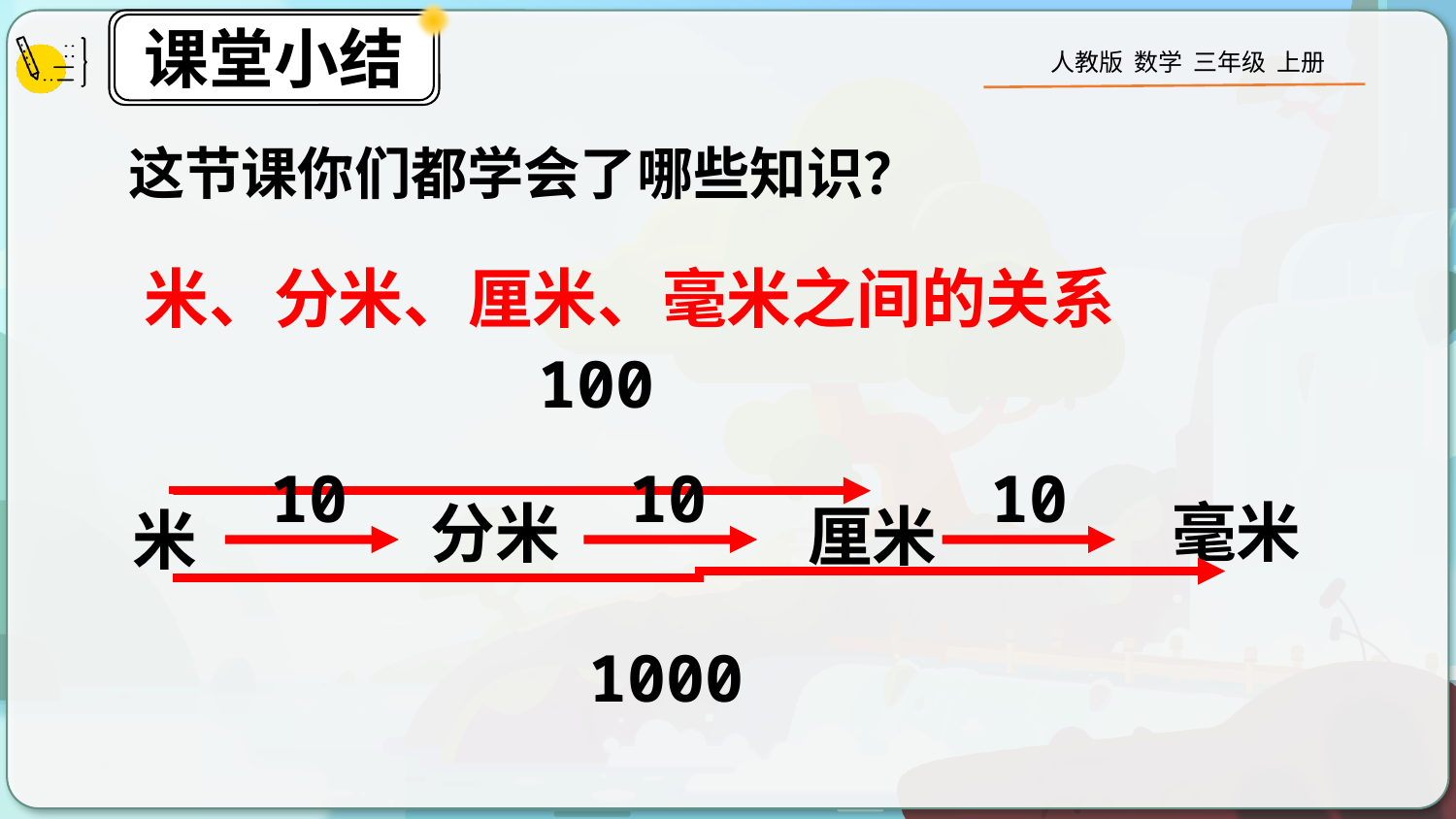

这节课你们都学会了哪些知识？
米、分米、厘米、毫米之间的关系
100
10
10
10
  毫米
分米
 厘米
米

1000